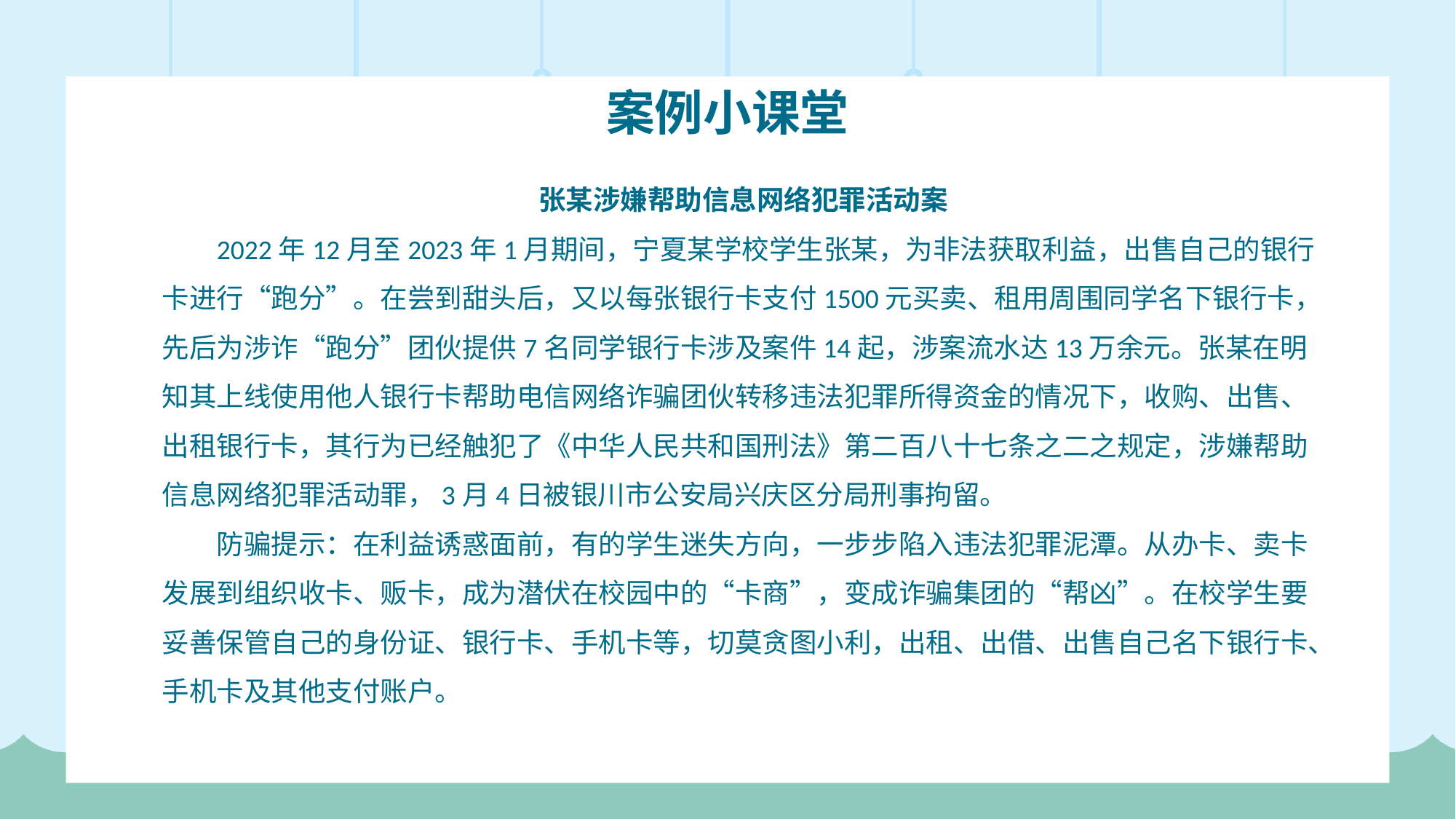

案例小课堂
张某涉嫌帮助信息网络犯罪活动案
2022年12月至2023年1月期间，宁夏某学校学生张某，为非法获取利益，出售自己的银行卡进行“跑分”。在尝到甜头后，又以每张银行卡支付1500元买卖、租用周围同学名下银行卡，先后为涉诈“跑分”团伙提供7名同学银行卡涉及案件14起，涉案流水达13万余元。张某在明知其上线使用他人银行卡帮助电信网络诈骗团伙转移违法犯罪所得资金的情况下，收购、出售、出租银行卡，其行为已经触犯了《中华人民共和国刑法》第二百八十七条之二之规定，涉嫌帮助信息网络犯罪活动罪，3月4日被银川市公安局兴庆区分局刑事拘留。
防骗提示：在利益诱惑面前，有的学生迷失方向，一步步陷入违法犯罪泥潭。从办卡、卖卡发展到组织收卡、贩卡，成为潜伏在校园中的“卡商”，变成诈骗集团的“帮凶”。在校学生要妥善保管自己的身份证、银行卡、手机卡等，切莫贪图小利，出租、出借、出售自己名下银行卡、手机卡及其他支付账户。
交通安全